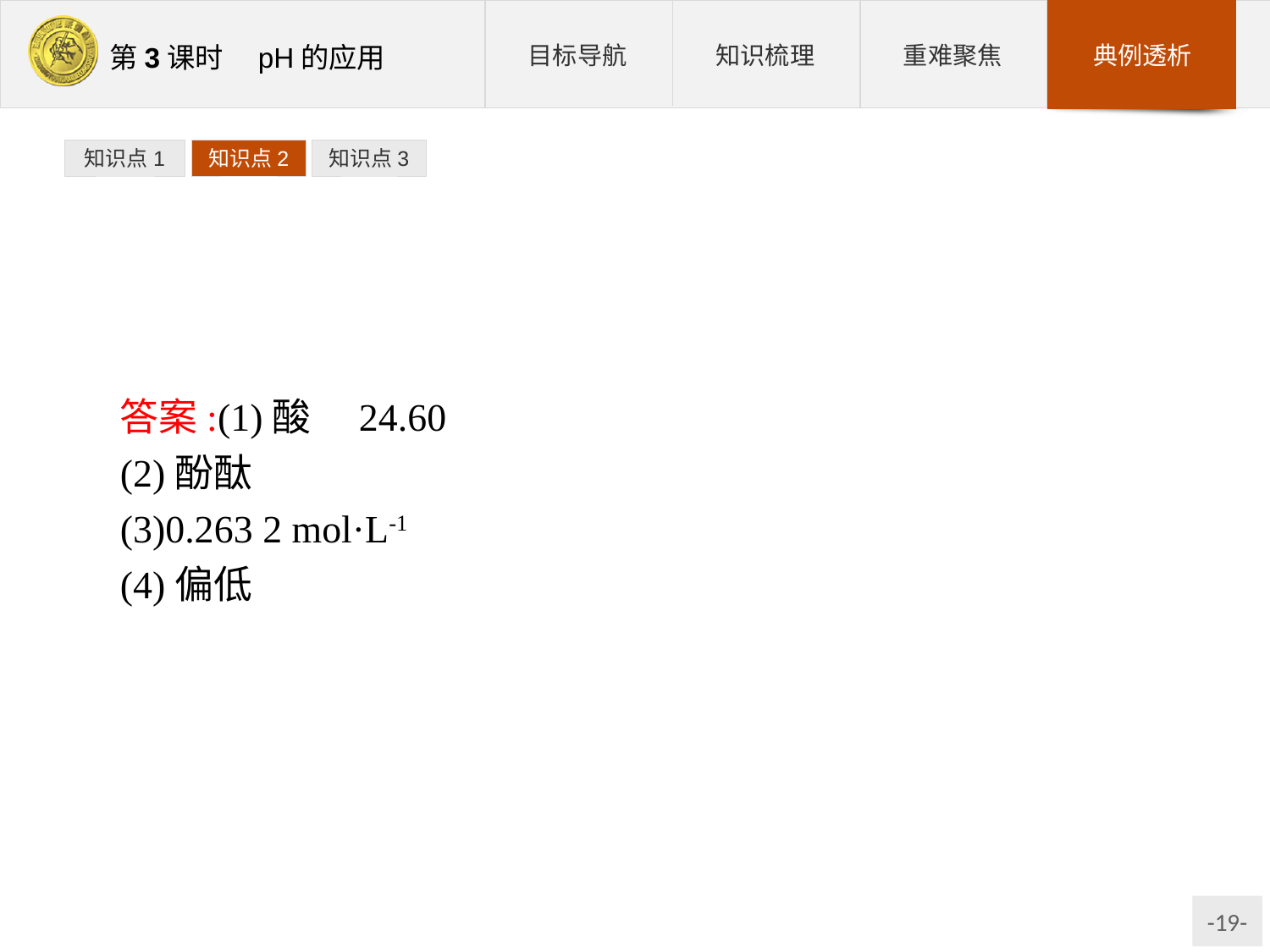

知识点1
知识点2
知识点3
答案:(1)酸　24.60
(2)酚酞
(3)0.263 2 mol·L-1
(4)偏低